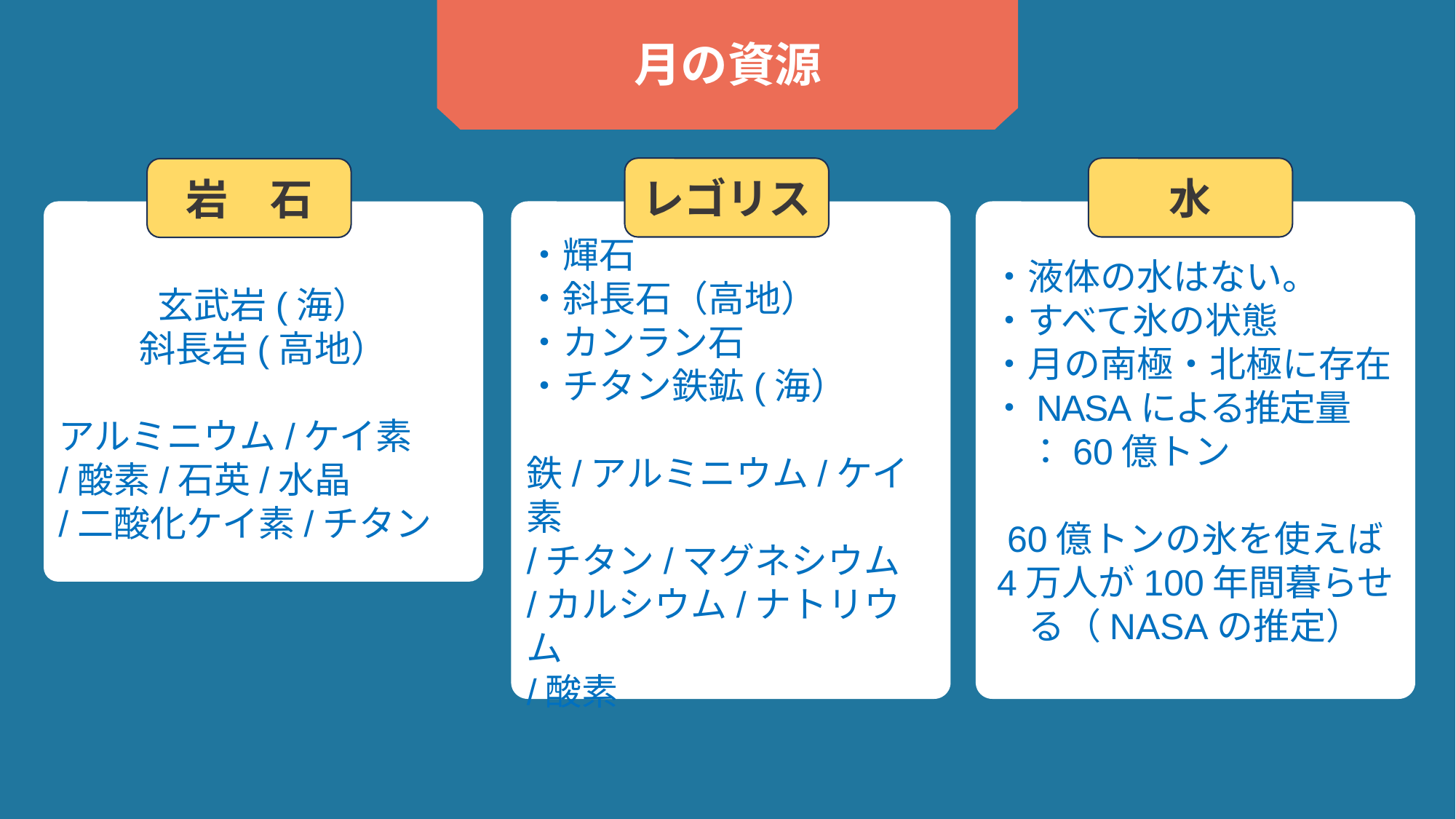

月の資源
水
レゴリス
岩　石

玄武岩(海）
斜長岩(高地）

アルミニウム/ケイ素
/酸素/石英/水晶
/二酸化ケイ素/チタン

・輝石
・斜長石（高地）
・カンラン石
・チタン鉄鉱(海）

鉄/アルミニウム/ケイ素
/チタン/マグネシウム
/カルシウム/ナトリウム
/酸素
・液体の水はない。
・すべて氷の状態
・月の南極・北極に存在
・NASAによる推定量
　：60億トン

60億トンの氷を使えば
4万人が100年間暮らせる（NASAの推定）